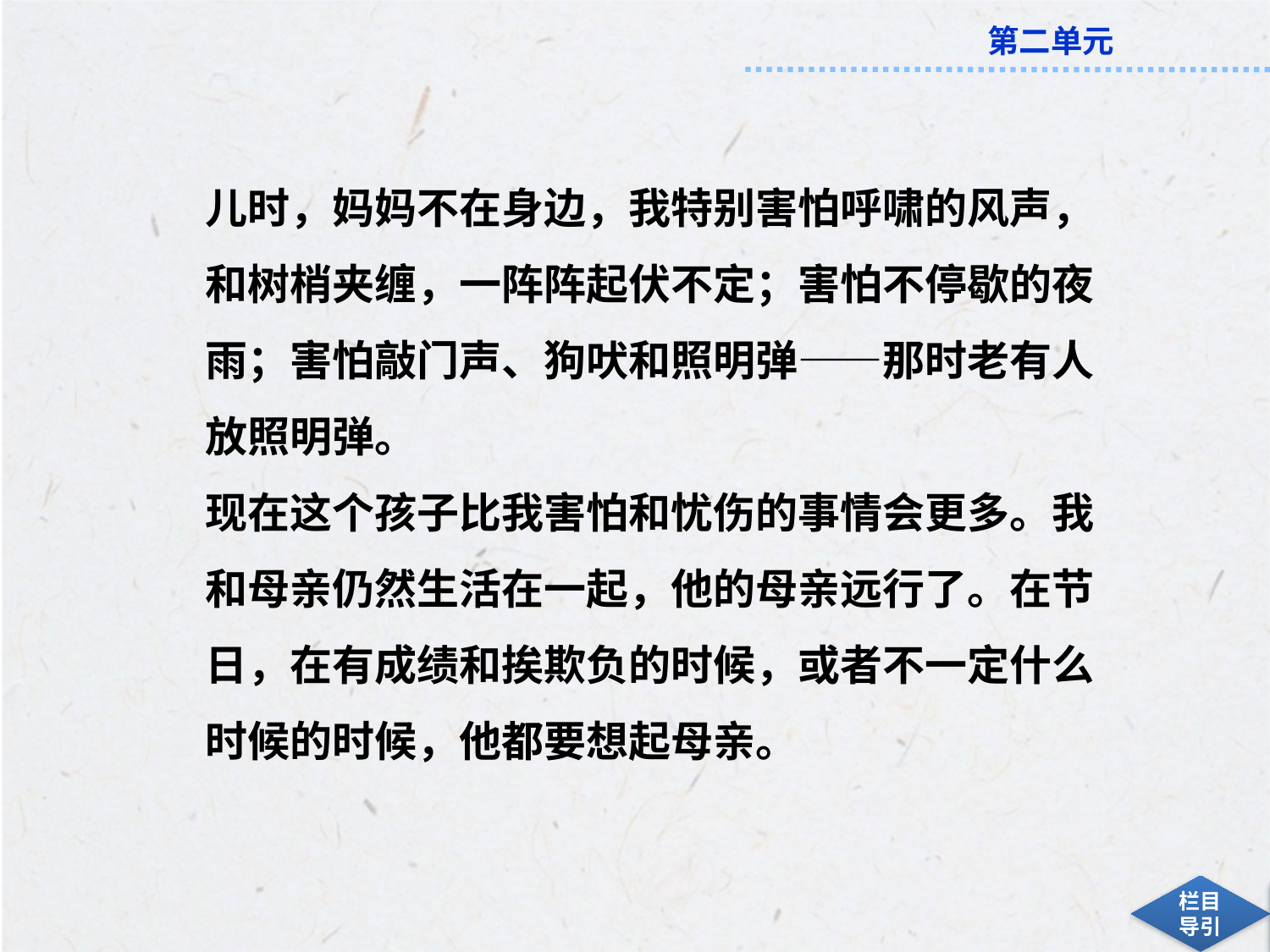

儿时，妈妈不在身边，我特别害怕呼啸的风声，和树梢夹缠，一阵阵起伏不定；害怕不停歇的夜雨；害怕敲门声、狗吠和照明弹——那时老有人放照明弹。
现在这个孩子比我害怕和忧伤的事情会更多。我和母亲仍然生活在一起，他的母亲远行了。在节日，在有成绩和挨欺负的时候，或者不一定什么时候的时候，他都要想起母亲。